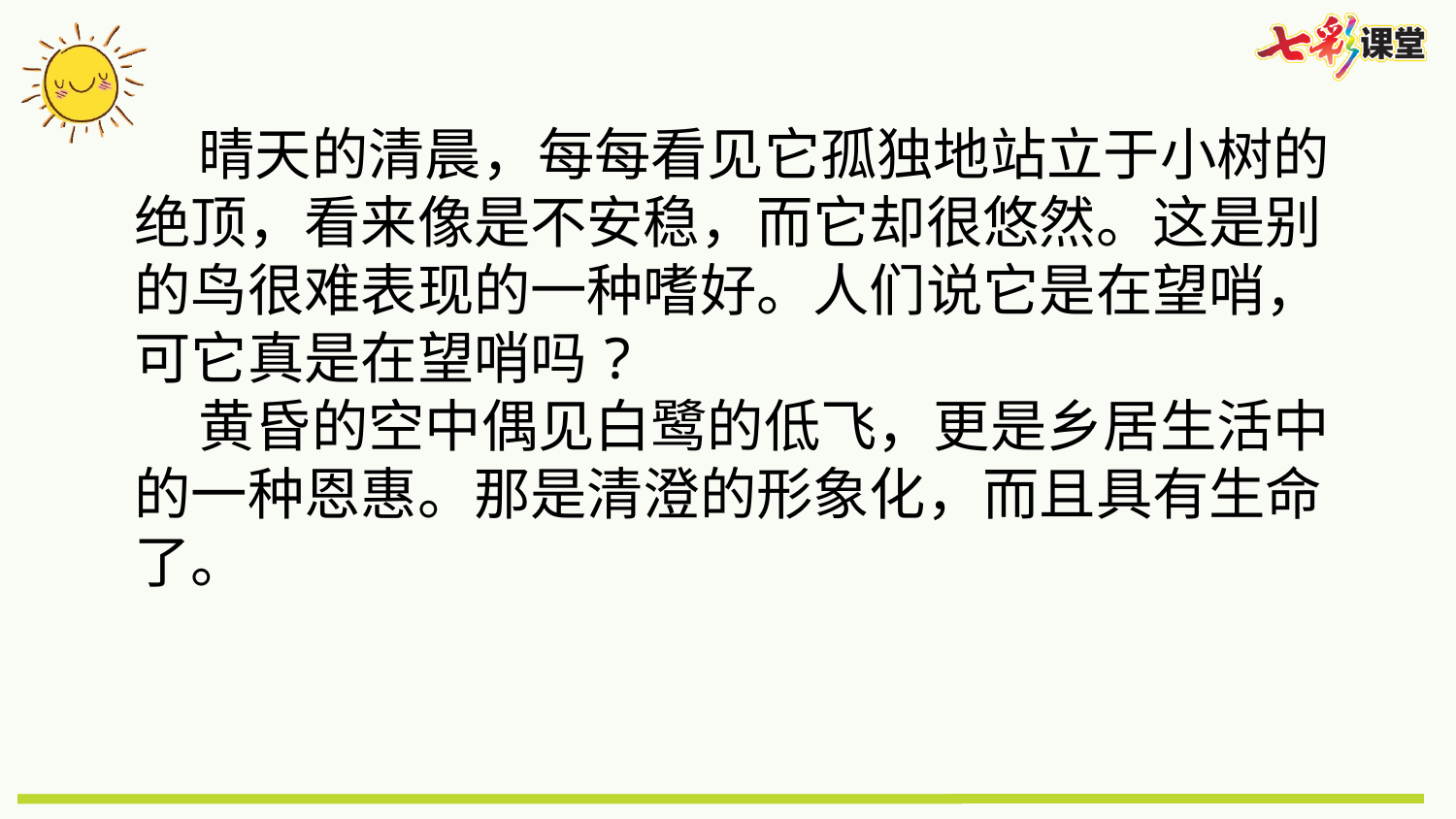

晴天的清晨，每每看见它孤独地站立于小树的绝顶，看来像是不安稳，而它却很悠然。这是别的鸟很难表现的一种嗜好。人们说它是在望哨，可它真是在望哨吗?
    黄昏的空中偶见白鹭的低飞，更是乡居生活中的一种恩惠。那是清澄的形象化，而且具有生命了。